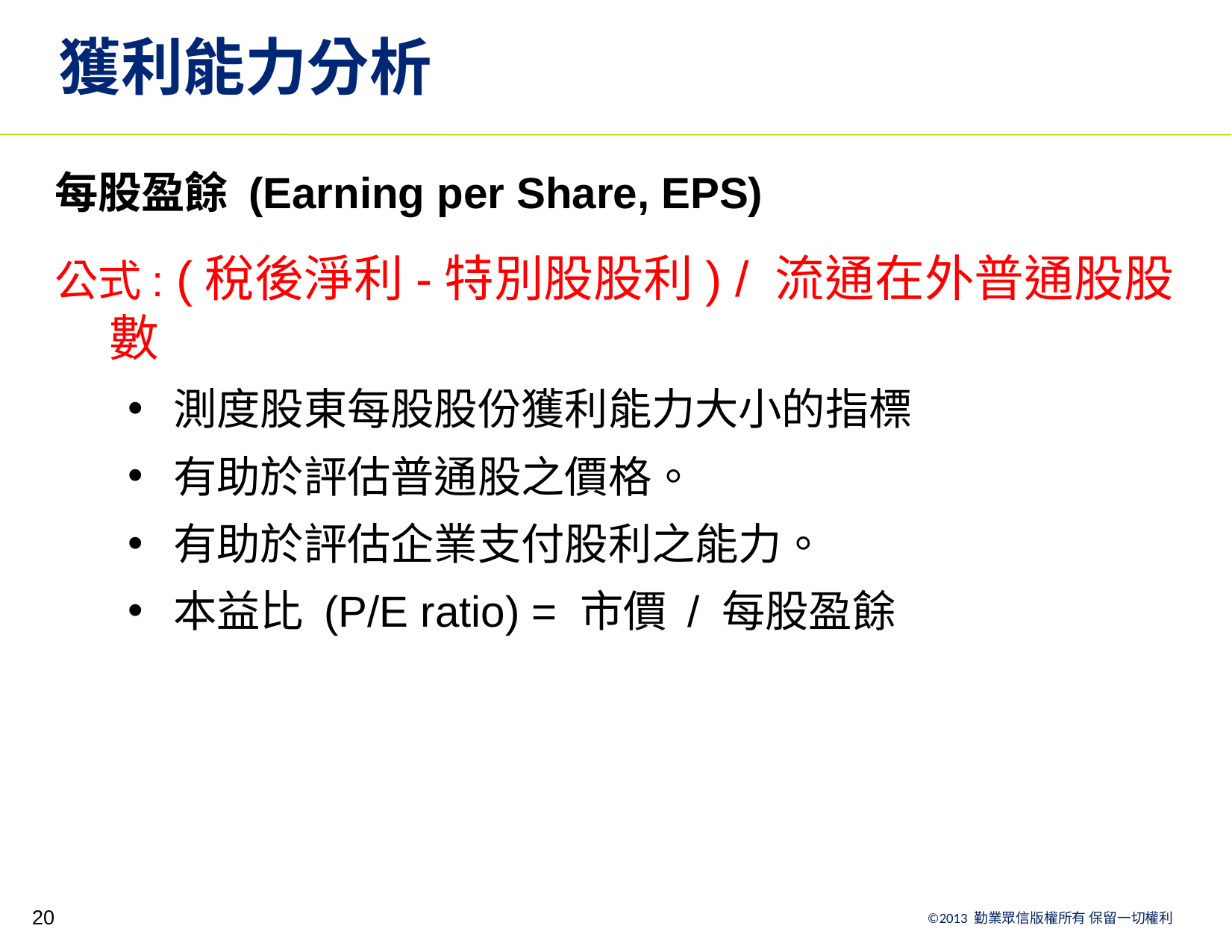

# 獲利能力分析
每股盈餘 (Earning per Share, EPS)
公式: (稅後淨利-特別股股利) / 流通在外普通股股數
測度股東每股股份獲利能力大小的指標
有助於評估普通股之價格。
有助於評估企業支付股利之能力。
本益比 (P/E ratio) = 市價 / 每股盈餘
20